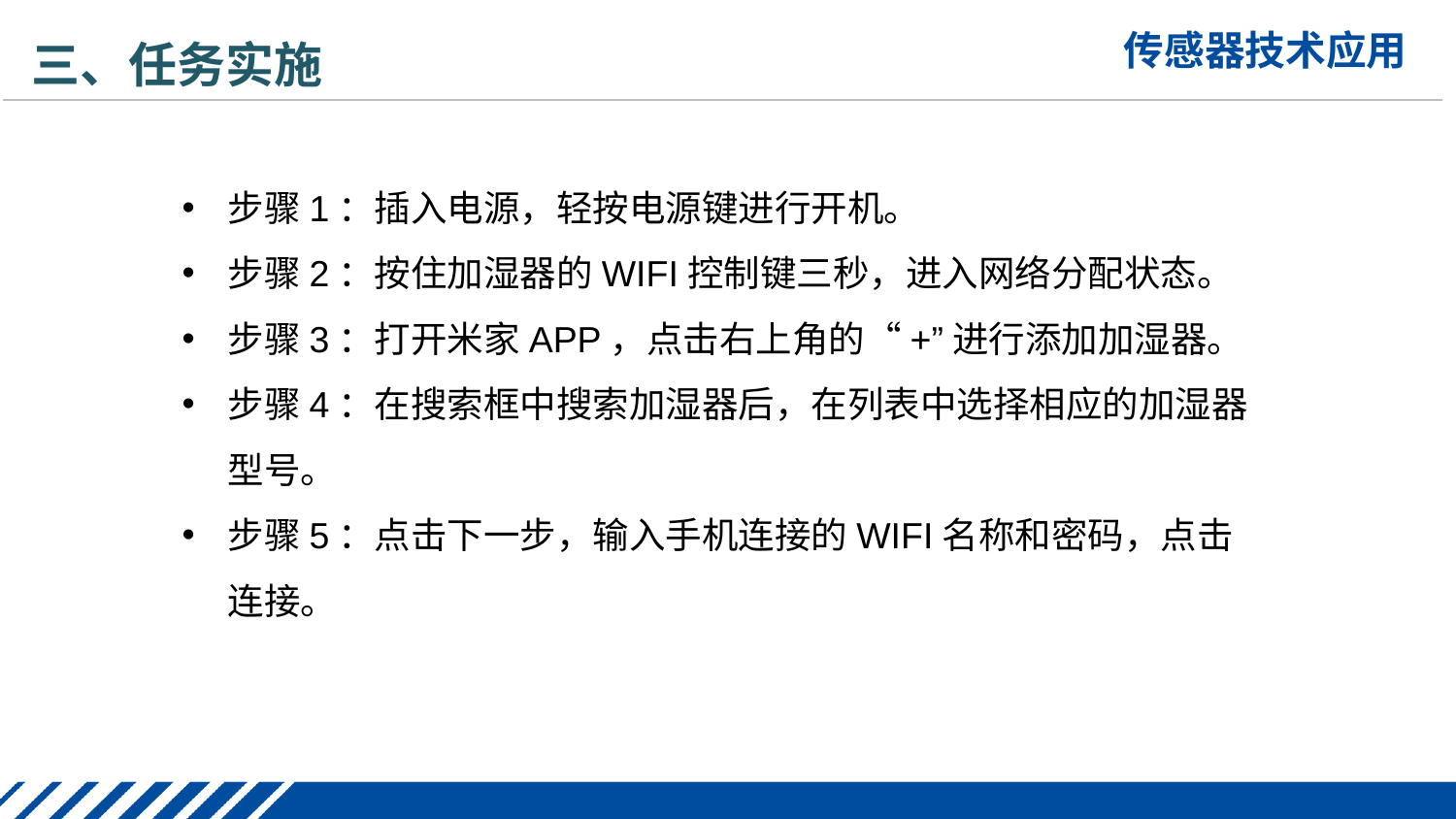

三、任务实施
步骤1：插入电源，轻按电源键进行开机。
步骤2：按住加湿器的WIFI控制键三秒，进入网络分配状态。
步骤3：打开米家APP，点击右上角的“+”进行添加加湿器。
步骤4：在搜索框中搜索加湿器后，在列表中选择相应的加湿器型号。
步骤5：点击下一步，输入手机连接的WIFI名称和密码，点击连接。